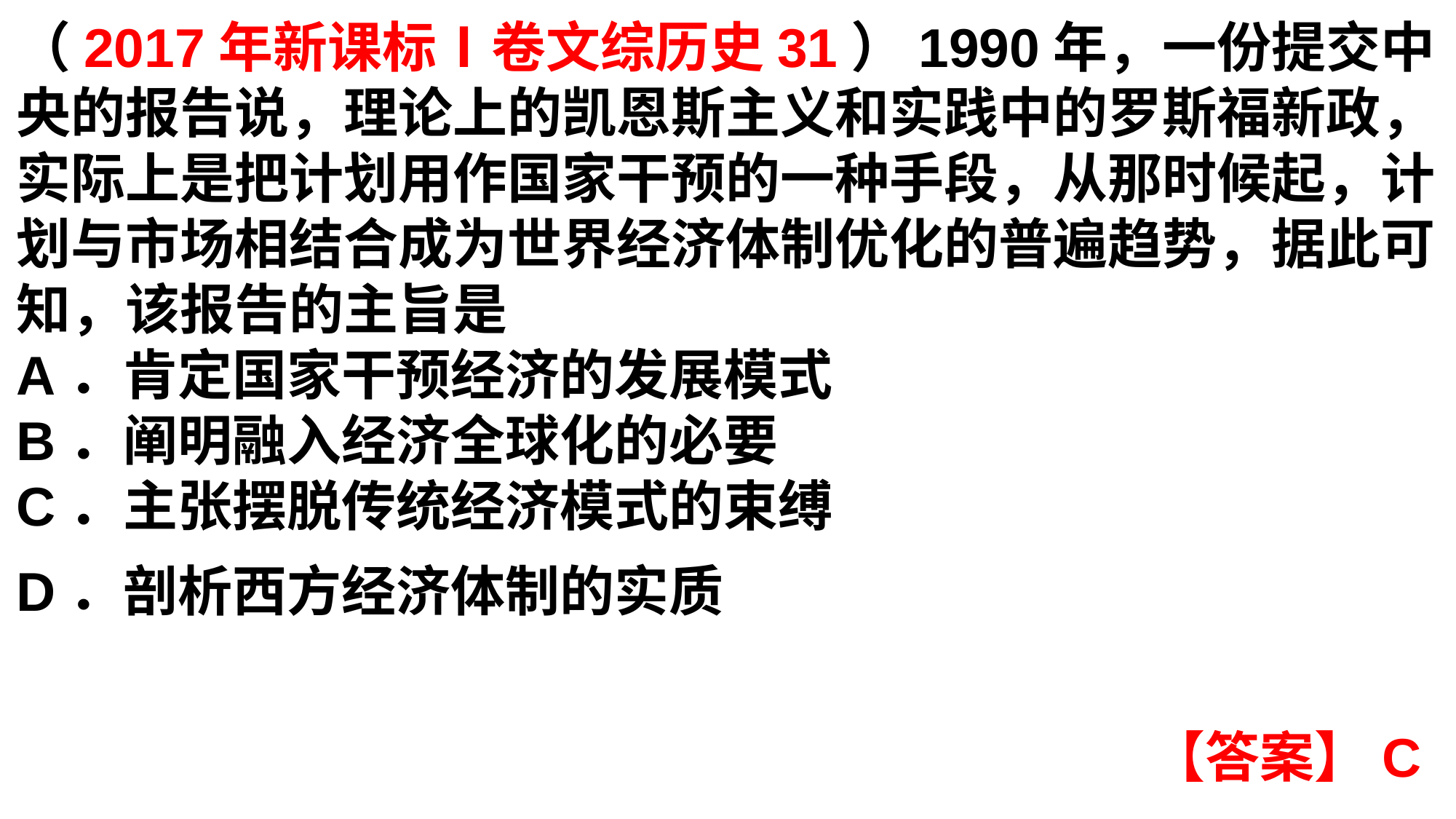

（2017年新课标Ⅰ卷文综历史31）1990年，一份提交中央的报告说，理论上的凯恩斯主义和实践中的罗斯福新政，实际上是把计划用作国家干预的一种手段，从那时候起，计划与市场相结合成为世界经济体制优化的普遍趋势，据此可知，该报告的主旨是A．肯定国家干预经济的发展模式B．阐明融入经济全球化的必要C．主张摆脱传统经济模式的束缚D．剖析西方经济体制的实质

【答案】C